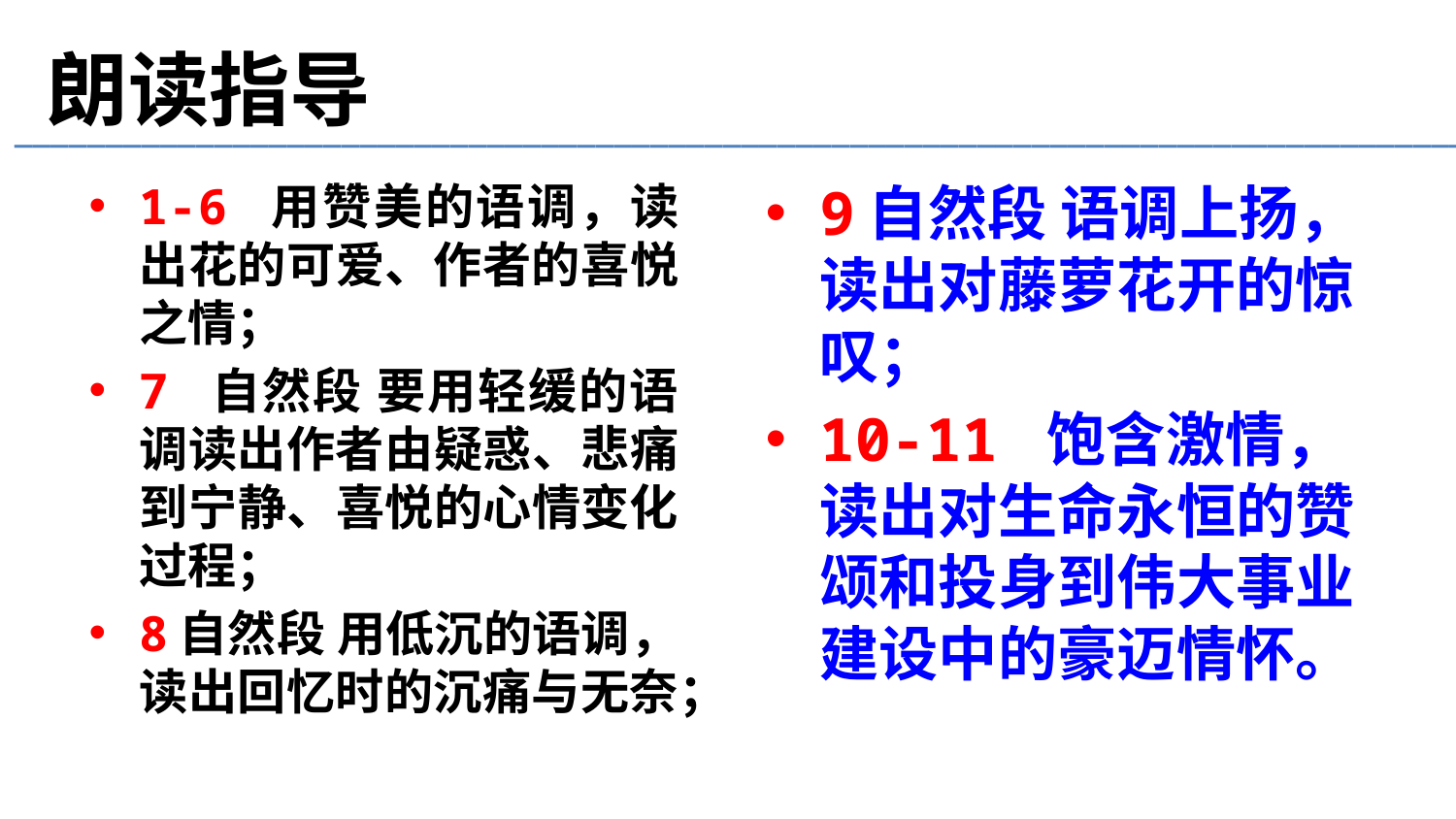

# 朗读指导
________________________________________________________________________________
9自然段 语调上扬，读出对藤萝花开的惊叹；
10-11 饱含激情，读出对生命永恒的赞颂和投身到伟大事业建设中的豪迈情怀。
1-6 用赞美的语调，读出花的可爱、作者的喜悦之情；
7 自然段 要用轻缓的语调读出作者由疑惑、悲痛到宁静、喜悦的心情变化过程；
8自然段 用低沉的语调，读出回忆时的沉痛与无奈；